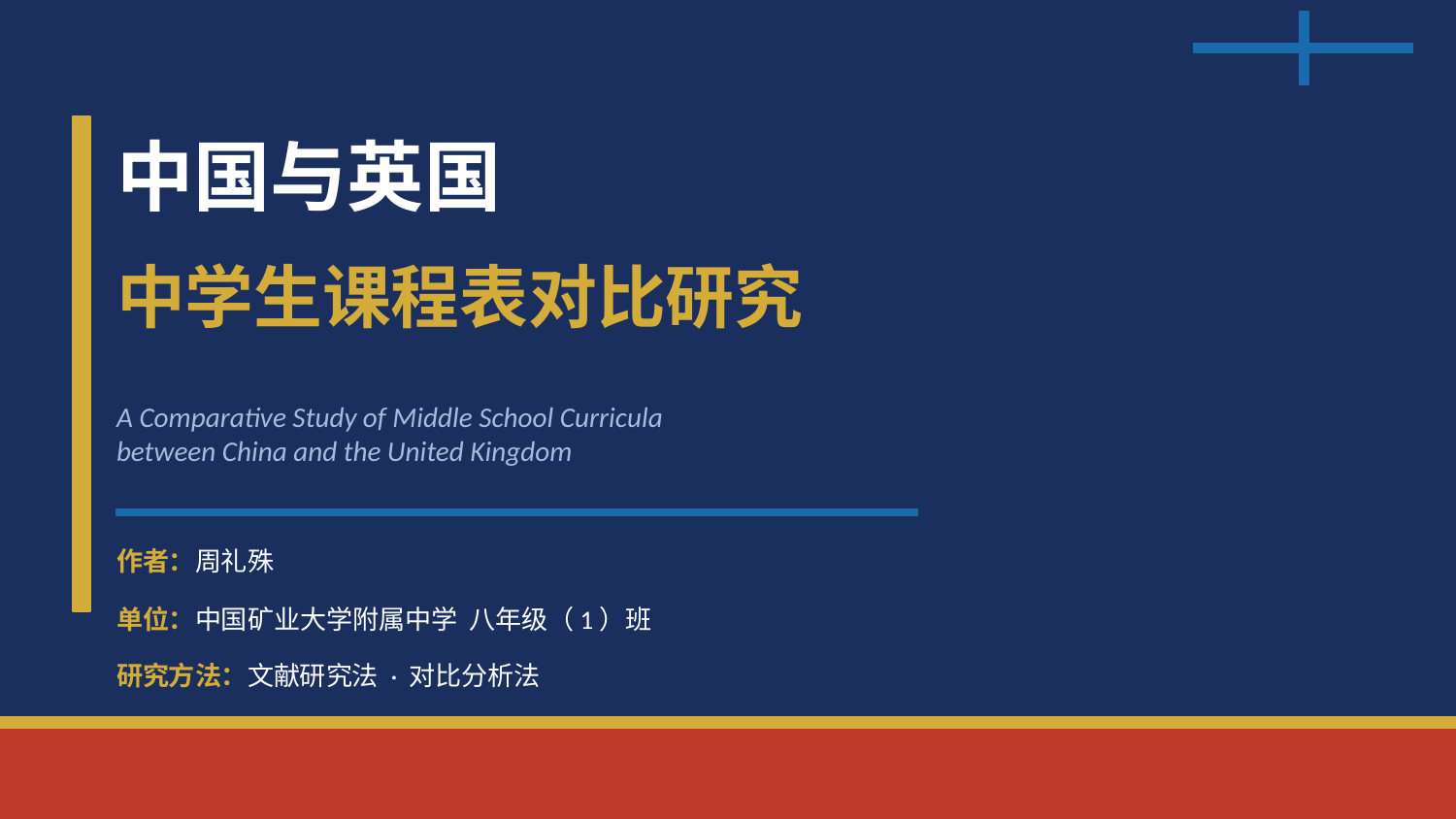

中国与英国

中学生课程表对比研究
A Comparative Study of Middle School Curricula
between China and the United Kingdom

作者：周礼殊
单位：中国矿业大学附属中学  八年级（1）班
研究方法：文献研究法 · 对比分析法